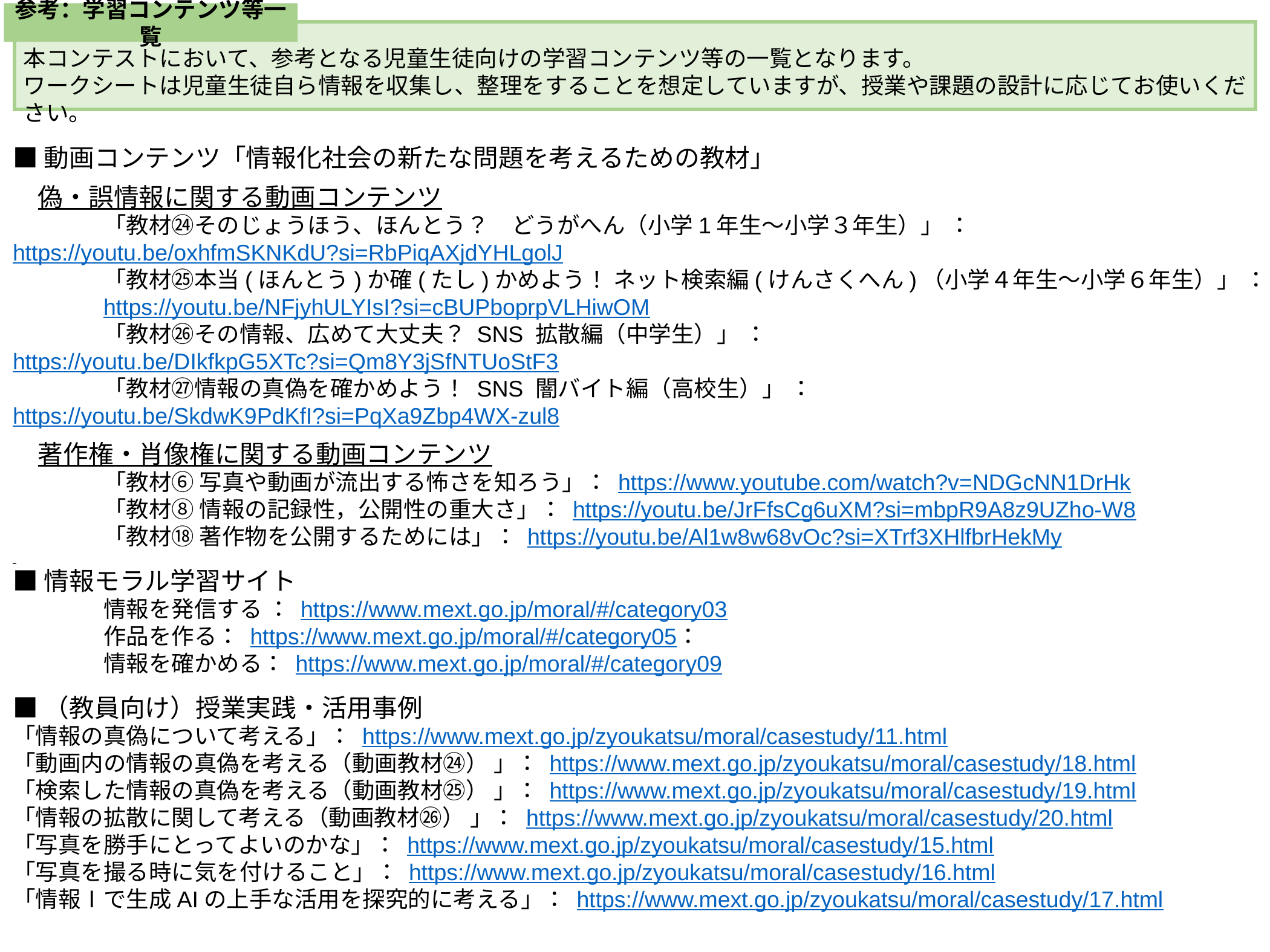

参考：学習コンテンツ等一覧

本コンテストにおいて、参考となる児童生徒向けの学習コンテンツ等の一覧となります。
ワークシートは児童生徒自ら情報を収集し、整理をすることを想定していますが、授業や課題の設計に応じてお使いください。

■動画コンテンツ「情報化社会の新たな問題を考えるための教材」

　偽・誤情報に関する動画コンテンツ
	「教材㉔そのじょうほう、ほんとう？　どうがへん（小学1年生～小学３年生）」 ： 		https://youtu.be/oxhfmSKNKdU?si=RbPiqAXjdYHLgolJ
	「教材㉕本当(ほんとう)か確(たし)かめよう！ ネット検索編(けんさくへん)（小学４年生～小学６年生）」 ：	https://youtu.be/NFjyhULYIsI?si=cBUPboprpVLHiwOM
	「教材㉖その情報、広めて大丈夫？ SNS 拡散編（中学生）」 ： 	https://youtu.be/DIkfkpG5XTc?si=Qm8Y3jSfNTUoStF3
	「教材㉗情報の真偽を確かめよう！ SNS 闇バイト編（高校生）」 ： 	https://youtu.be/SkdwK9PdKfI?si=PqXa9Zbp4WX-zul8

　著作権・肖像権に関する動画コンテンツ
	「教材⑥ 写真や動画が流出する怖さを知ろう」： https://www.youtube.com/watch?v=NDGcNN1DrHk
	「教材⑧ 情報の記録性，公開性の重大さ」： https://youtu.be/JrFfsCg6uXM?si=mbpR9A8z9UZho-W8
	「教材⑱ 著作物を公開するためには」： https://youtu.be/Al1w8w68vOc?si=XTrf3XHlfbrHekMy

■情報モラル学習サイト
	情報を発信する ： https://www.mext.go.jp/moral/#/category03
	作品を作る： https://www.mext.go.jp/moral/#/category05：
	情報を確かめる： https://www.mext.go.jp/moral/#/category09

■（教員向け）授業実践・活用事例
「情報の真偽について考える」： https://www.mext.go.jp/zyoukatsu/moral/casestudy/11.html
「動画内の情報の真偽を考える（動画教材㉔） 」： https://www.mext.go.jp/zyoukatsu/moral/casestudy/18.html
「検索した情報の真偽を考える（動画教材㉕） 」： https://www.mext.go.jp/zyoukatsu/moral/casestudy/19.html
「情報の拡散に関して考える（動画教材㉖） 」： https://www.mext.go.jp/zyoukatsu/moral/casestudy/20.html
「写真を勝手にとってよいのかな」： https://www.mext.go.jp/zyoukatsu/moral/casestudy/15.html
「写真を撮る時に気を付けること」： https://www.mext.go.jp/zyoukatsu/moral/casestudy/16.html
「情報Ⅰで生成AIの上手な活用を探究的に考える」： https://www.mext.go.jp/zyoukatsu/moral/casestudy/17.html